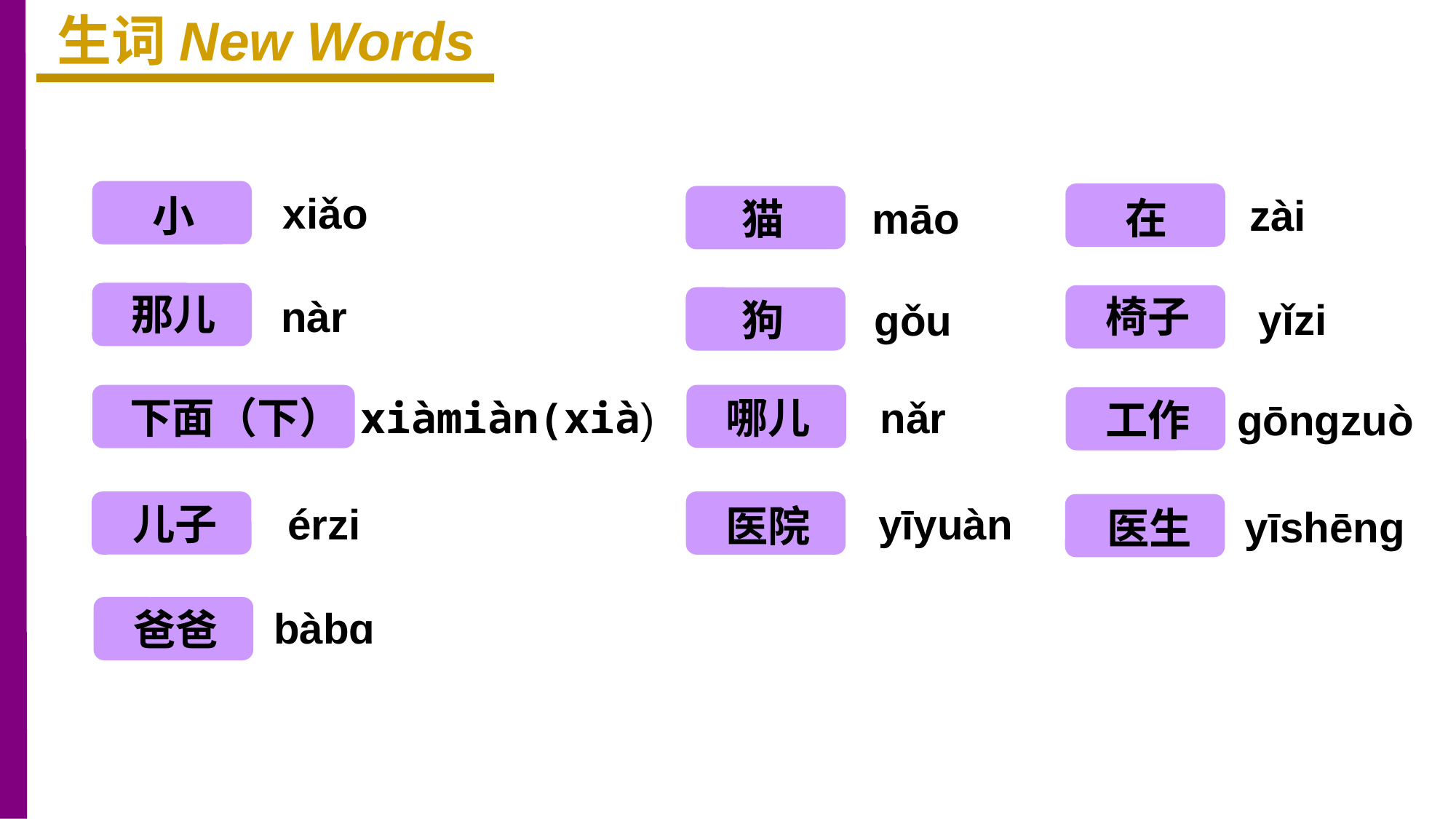

生词New Words

小
xiǎo

在
zài

猫
māo
那儿

椅子

nàr

狗
yǐzi
ɡǒu

下面（下）

哪儿
xiàmiàn(xià)
nǎr

工作
ɡōnɡzuò

儿子

医院
érzi
yīyuàn

医生
yīshēnɡ
bàbɑ

爸爸